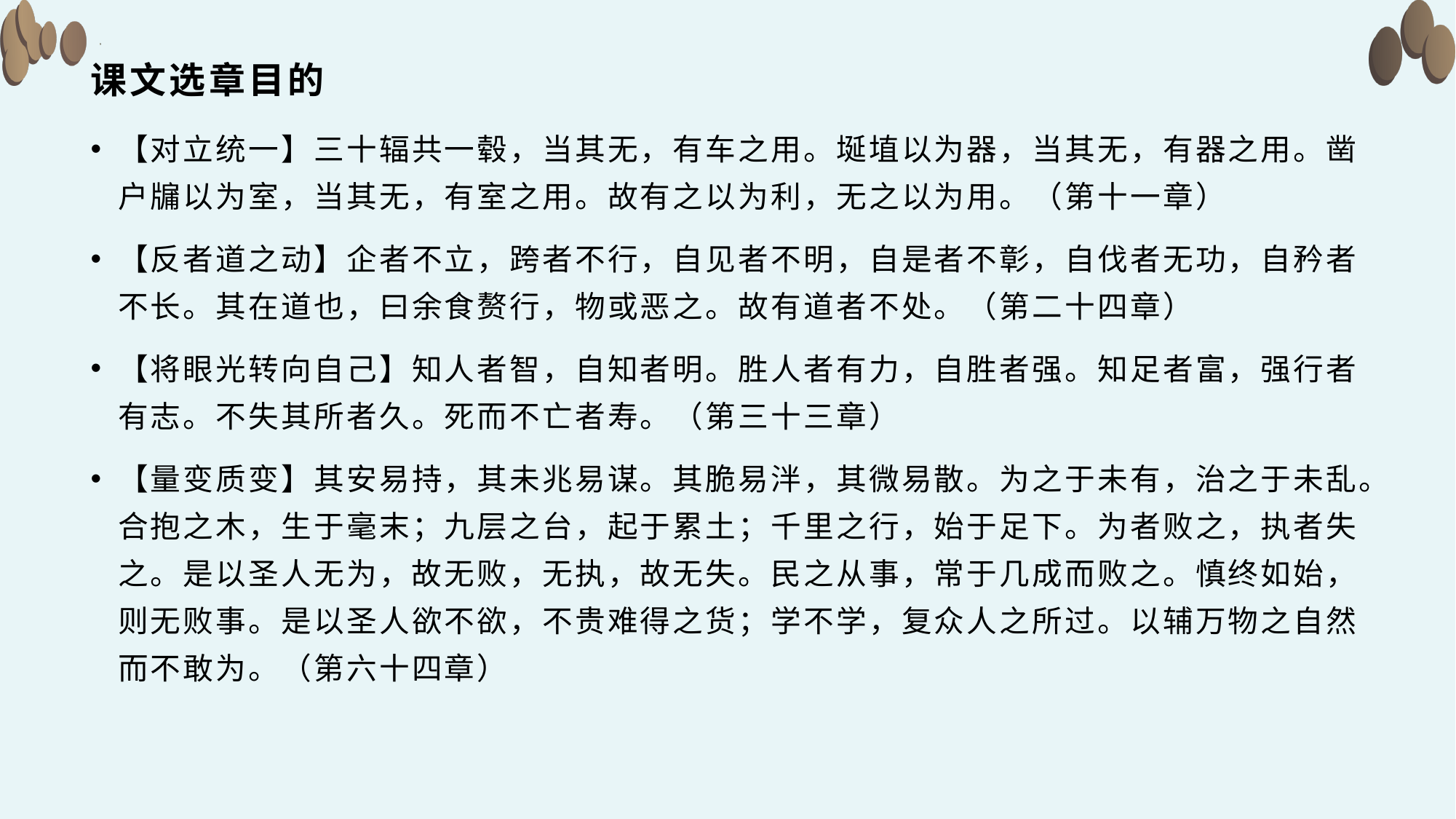

# 课文选章目的
【对立统一】三十辐共一毂，当其无，有车之用。埏埴以为器，当其无，有器之用。凿户牖以为室，当其无，有室之用。故有之以为利，无之以为用。（第十一章）
【反者道之动】企者不立，跨者不行，自见者不明，自是者不彰，自伐者无功，自矜者不长。其在道也，曰余食赘行，物或恶之。故有道者不处。（第二十四章）
【将眼光转向自己】知人者智，自知者明。胜人者有力，自胜者强。知足者富，强行者有志。不失其所者久。死而不亡者寿。（第三十三章）
【量变质变】其安易持，其未兆易谋。其脆易泮，其微易散。为之于未有，治之于未乱。合抱之木，生于毫末；九层之台，起于累土；千里之行，始于足下。为者败之，执者失之。是以圣人无为，故无败，无执，故无失。民之从事，常于几成而败之。慎终如始，则无败事。是以圣人欲不欲，不贵难得之货；学不学，复众人之所过。以辅万物之自然而不敢为。（第六十四章）